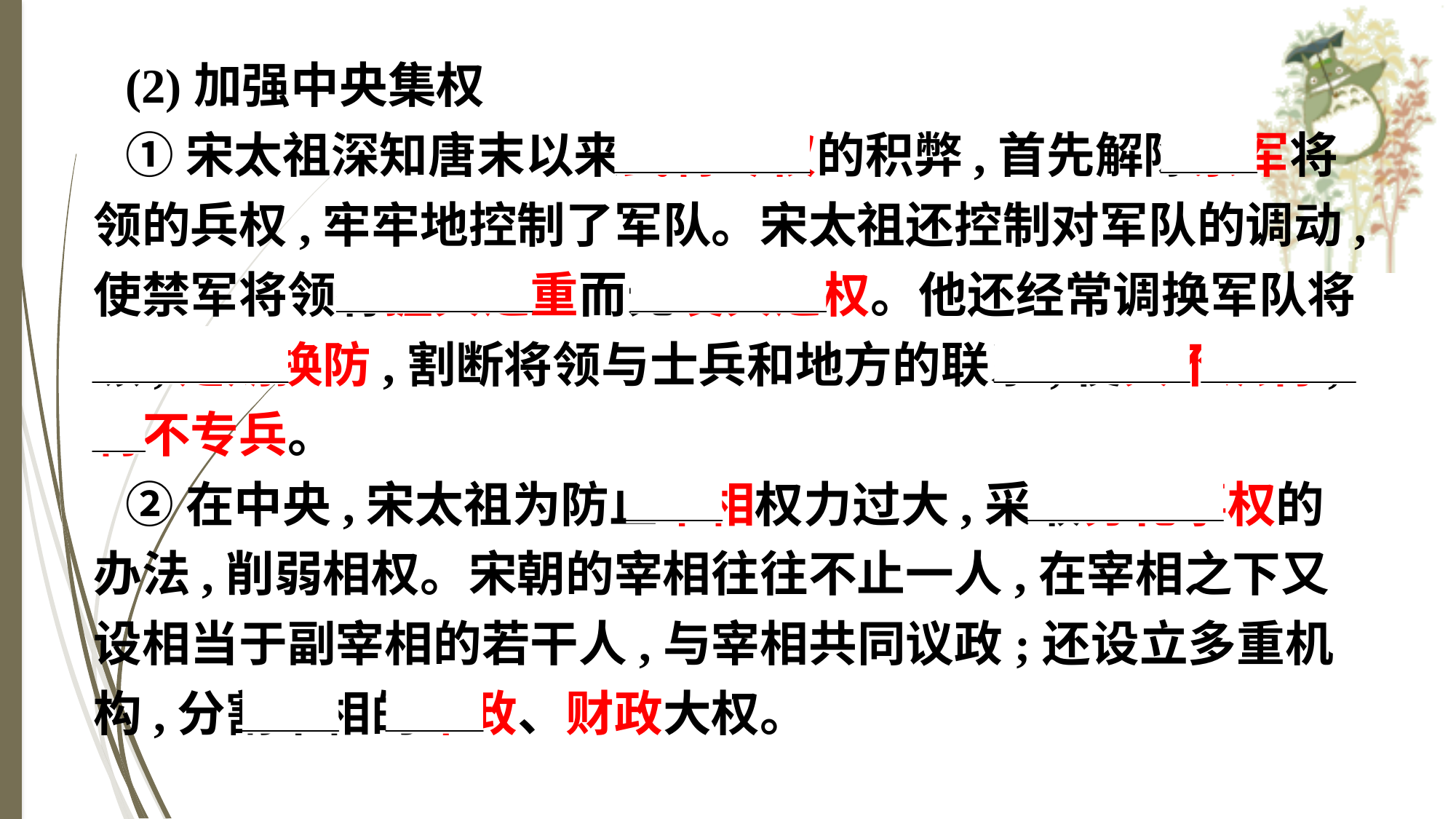

(2)加强中央集权
①宋太祖深知唐末以来武将专权的积弊,首先解除禁军将领的兵权,牢牢地控制了军队。宋太祖还控制对军队的调动,使禁军将领有握兵之重而无发兵之权。他还经常调换军队将领,定期换防,割断将领与士兵和地方的联系,使兵不识将,将不专兵。
②在中央,宋太祖为防止宰相权力过大,采取分化事权的办法,削弱相权。宋朝的宰相往往不止一人,在宰相之下又设相当于副宰相的若干人,与宰相共同议政;还设立多重机构,分割宰相的军政、财政大权。